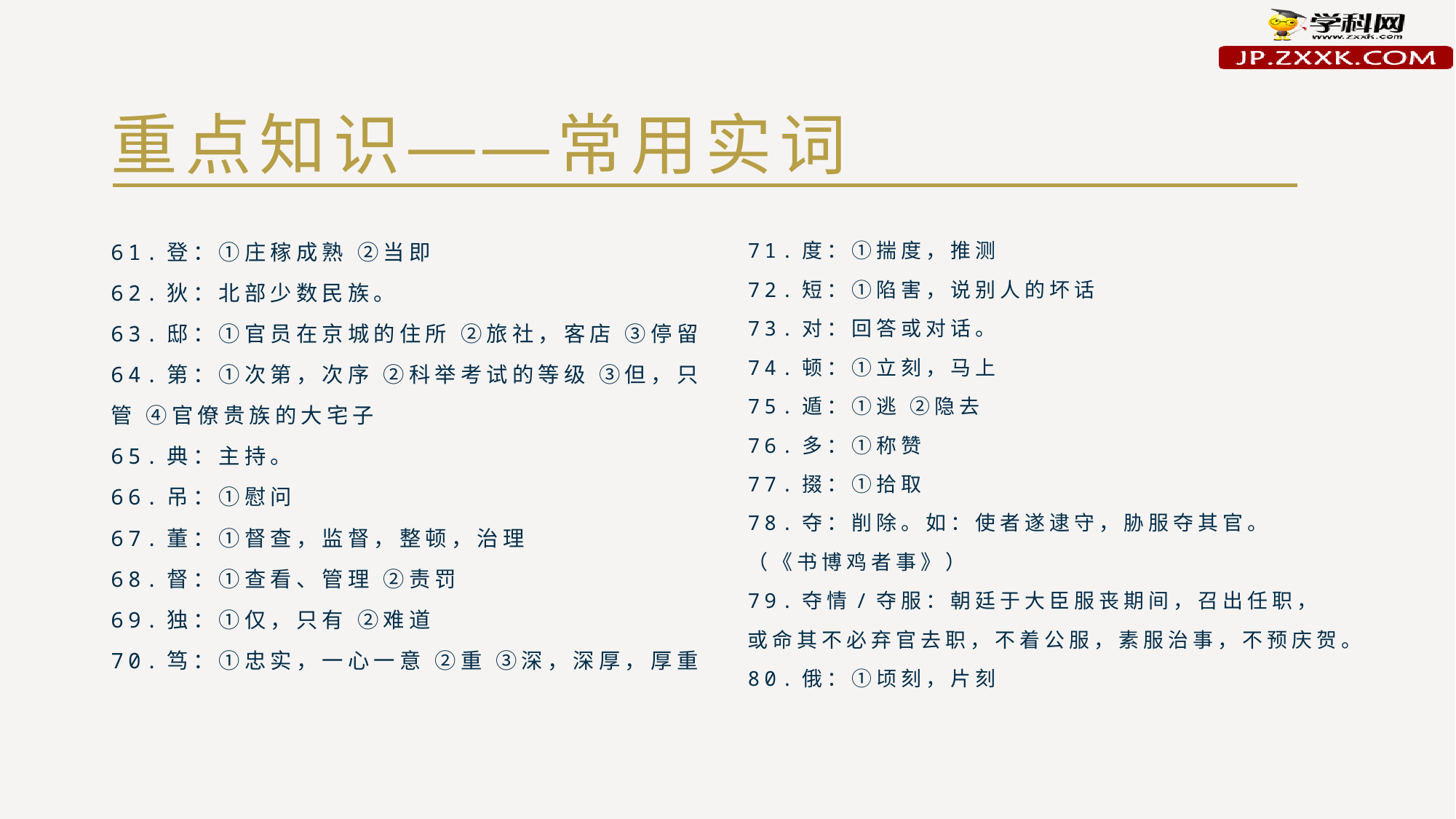

# 重点知识——常用实词
61.登：①庄稼成熟 ②当即
62.狄：北部少数民族。
63.邸：①官员在京城的住所 ②旅社，客店 ③停留
64.第：①次第，次序 ②科举考试的等级 ③但，只管 ④官僚贵族的大宅子
65.典：主持。
66.吊：①慰问
67.董：①督查，监督，整顿，治理
68.督：①查看、管理 ②责罚
69.独：①仅，只有 ②难道
70.笃：①忠实，一心一意 ②重 ③深，深厚，厚重
71.度：①揣度，推测
72.短：①陷害，说别人的坏话
73.对：回答或对话。
74.顿：①立刻，马上
75.遁：①逃 ②隐去
76.多：①称赞
77.掇：①拾取
78.夺：削除。如：使者遂逮守，胁服夺其官。（《书博鸡者事》）
79.夺情/夺服：朝廷于大臣服丧期间，召出任职，或命其不必弃官去职，不着公服，素服治事，不预庆贺。
80.俄：①顷刻，片刻